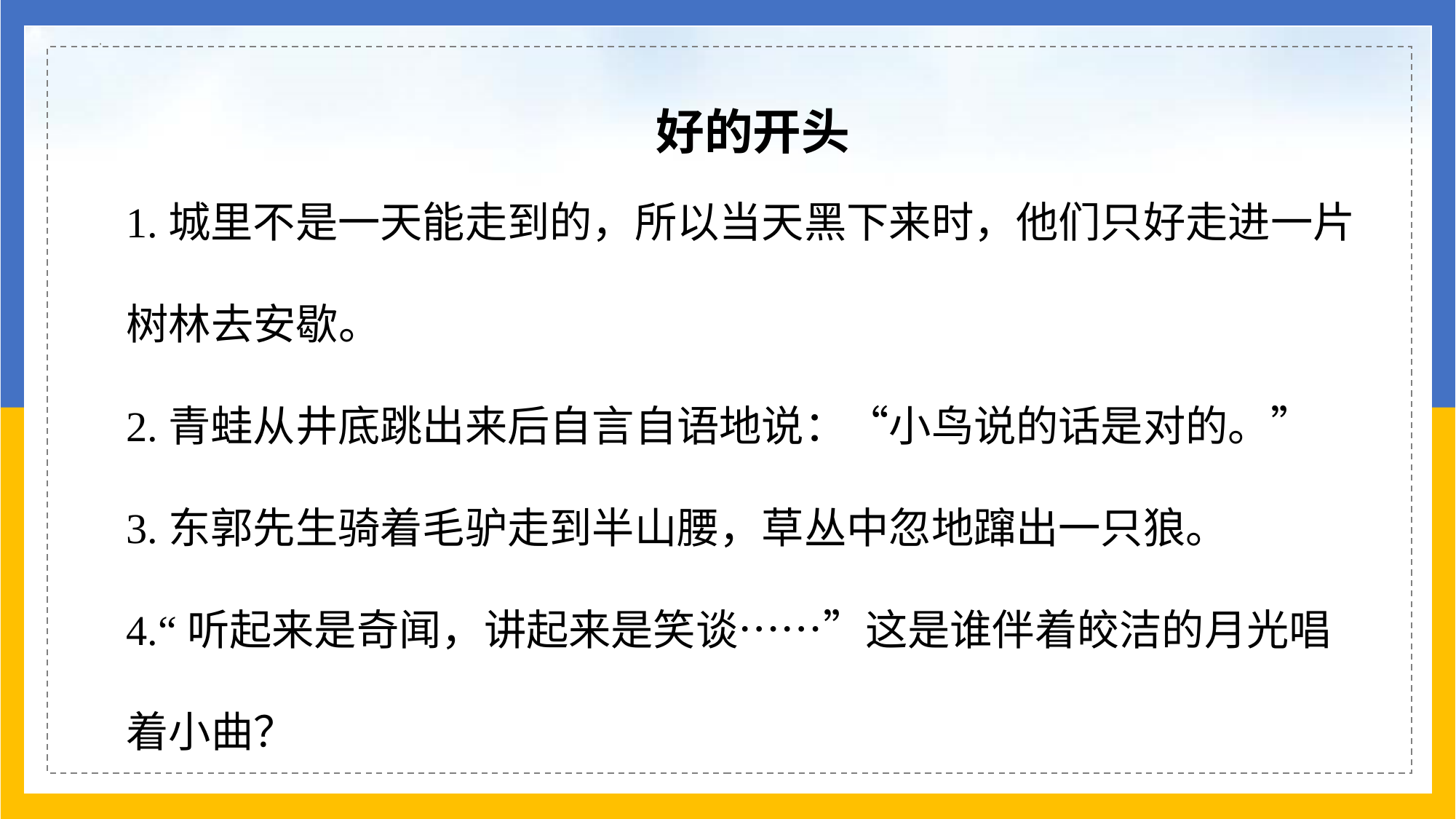

好的开头
1.城里不是一天能走到的，所以当天黑下来时，他们只好走进一片
树林去安歇。
2.青蛙从井底跳出来后自言自语地说：“小鸟说的话是对的。”
3.东郭先生骑着毛驴走到半山腰，草丛中忽地蹿出一只狼。
4.“听起来是奇闻，讲起来是笑谈……”这是谁伴着皎洁的月光唱着小曲？